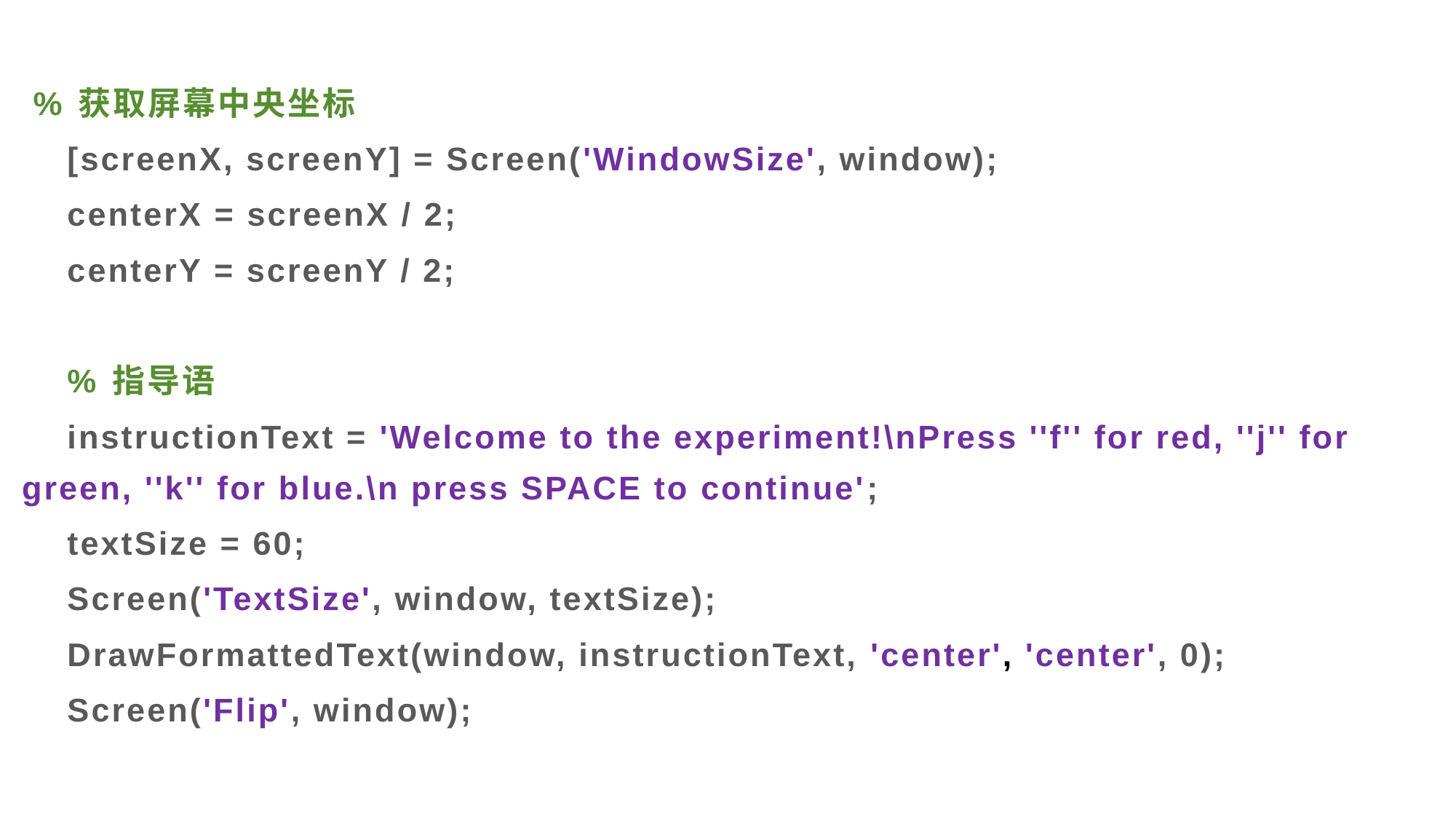

% 获取屏幕中央坐标
    [screenX, screenY] = Screen('WindowSize', window);
    centerX = screenX / 2;
    centerY = screenY / 2;

    % 指导语
    instructionText = 'Welcome to the experiment!\nPress ''f'' for red, ''j'' for green, ''k'' for blue.\n press SPACE to continue';
    textSize = 60;
    Screen('TextSize', window, textSize);
    DrawFormattedText(window, instructionText, 'center', 'center', 0);
    Screen('Flip', window);